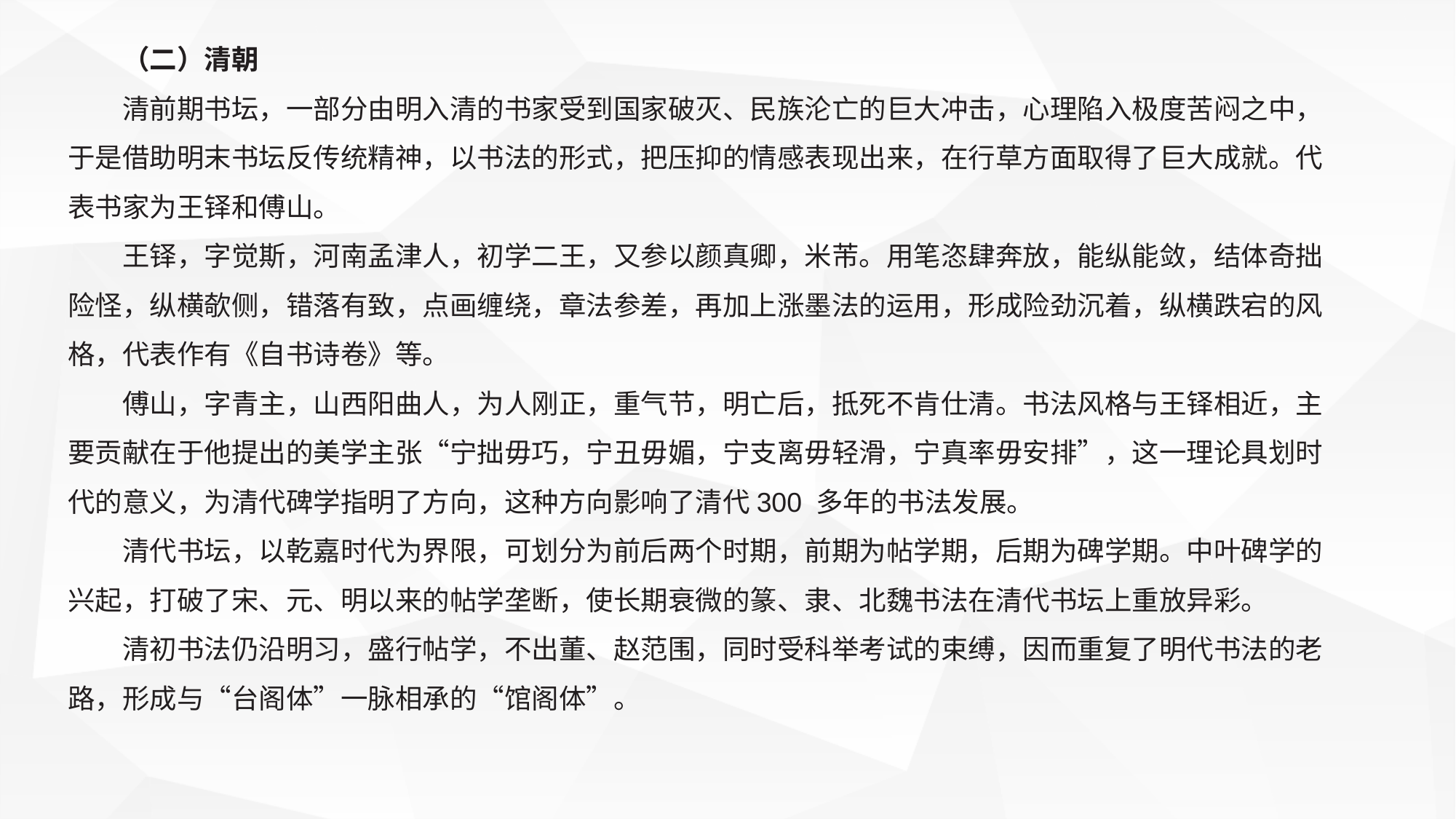

（二）清朝
清前期书坛，一部分由明入清的书家受到国家破灭、民族沦亡的巨大冲击，心理陷入极度苦闷之中，于是借助明末书坛反传统精神，以书法的形式，把压抑的情感表现出来，在行草方面取得了巨大成就。代表书家为王铎和傅山。
王铎，字觉斯，河南孟津人，初学二王，又参以颜真卿，米芾。用笔恣肆奔放，能纵能敛，结体奇拙险怪，纵横欹侧，错落有致，点画缠绕，章法参差，再加上涨墨法的运用，形成险劲沉着，纵横跌宕的风格，代表作有《自书诗卷》等。
傅山，字青主，山西阳曲人，为人刚正，重气节，明亡后，抵死不肯仕清。书法风格与王铎相近，主要贡献在于他提出的美学主张“宁拙毋巧，宁丑毋媚，宁支离毋轻滑，宁真率毋安排”，这一理论具划时代的意义，为清代碑学指明了方向，这种方向影响了清代300 多年的书法发展。
清代书坛，以乾嘉时代为界限，可划分为前后两个时期，前期为帖学期，后期为碑学期。中叶碑学的兴起，打破了宋、元、明以来的帖学垄断，使长期衰微的篆、隶、北魏书法在清代书坛上重放异彩。
清初书法仍沿明习，盛行帖学，不出董、赵范围，同时受科举考试的束缚，因而重复了明代书法的老路，形成与“台阁体”一脉相承的“馆阁体”。